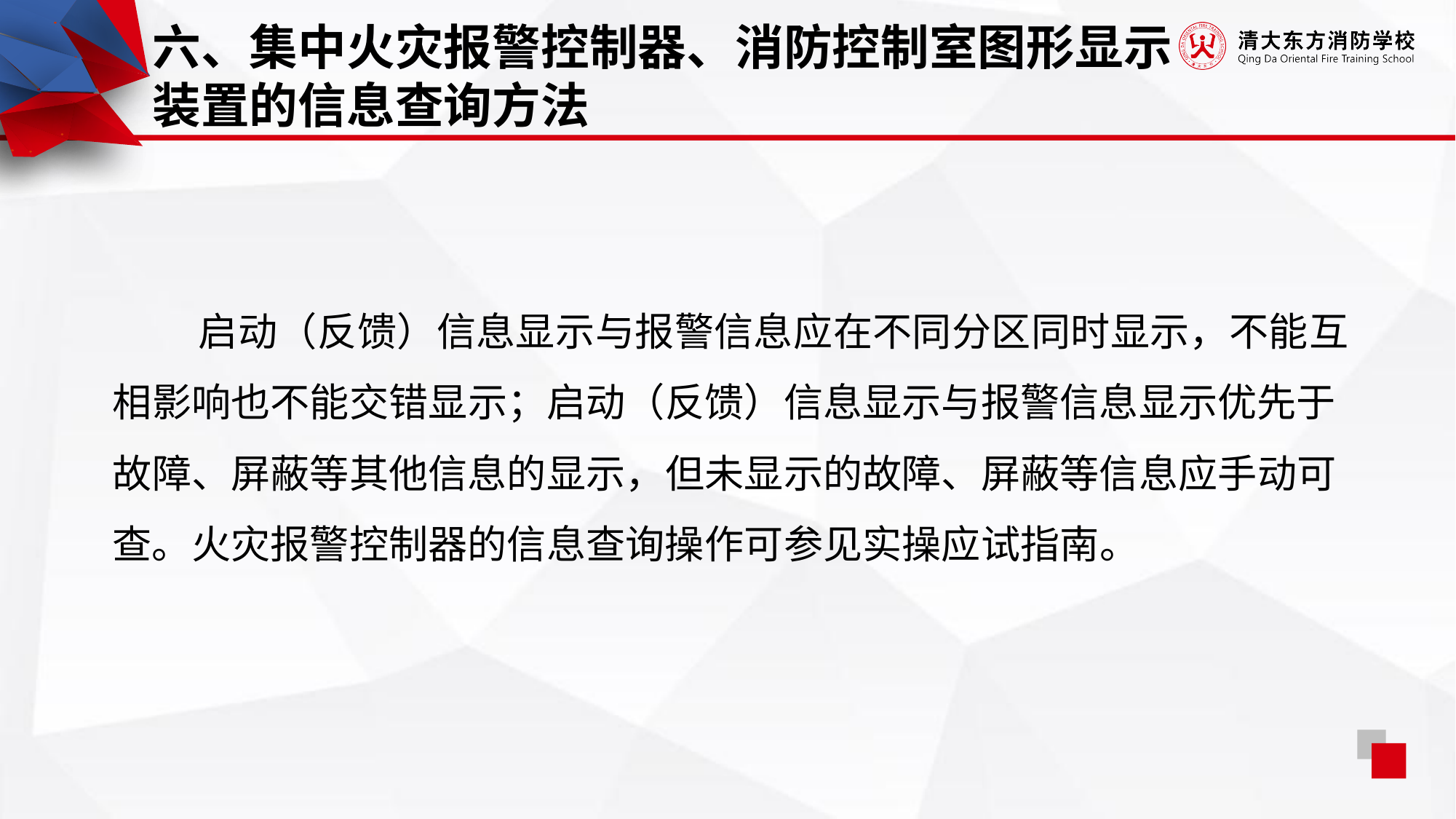

六、集中火灾报警控制器、消防控制室图形显示
装置的信息查询方法

启动（反馈）信息显示与报警信息应在不同分区同时显示，不能互相影响也不能交错显示；启动（反馈）信息显示与报警信息显示优先于故障、屏蔽等其他信息的显示，但未显示的故障、屏蔽等信息应手动可查。火灾报警控制器的信息查询操作可参见实操应试指南。